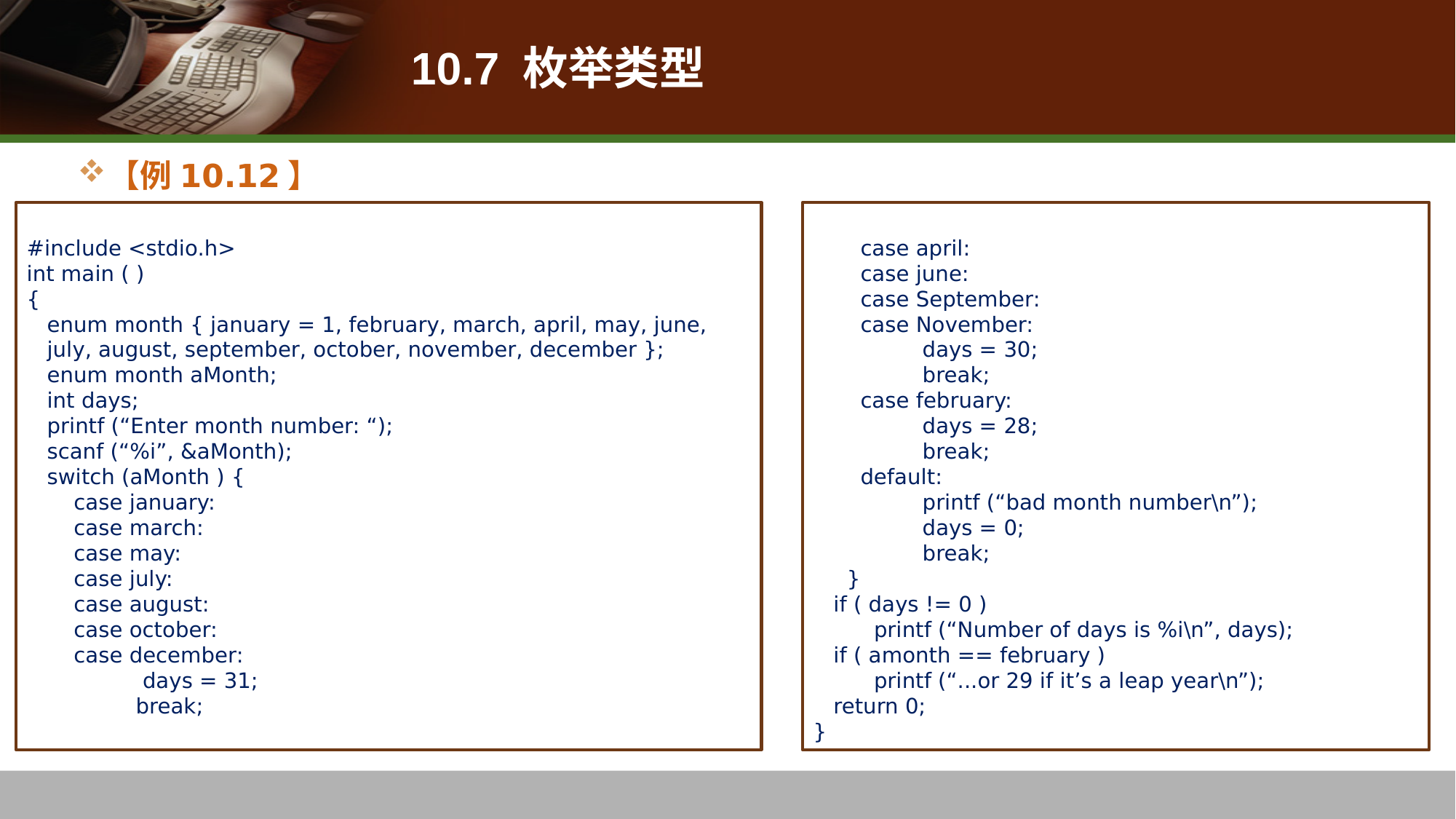

# 10.7 枚举类型
【例10.12】

       case april:
       case june:
       case September:
       case November:
        	days = 30;
        	break;
       case february:
        	days = 28;
        	break;
       default:
       	printf (“bad month number\n”);
       	days = 0;
       	break;
     }
   if ( days != 0 )
         printf (“Number of days is %i\n”, days);
   if ( amonth == february )
         printf (“...or 29 if it’s a leap year\n”);
   return 0;
}
#include <stdio.h>
int main ( )
{
   enum month { january = 1, february, march, april, may, june,
   july, august, september, october, november, december };
   enum month aMonth;
   int days;
   printf (“Enter month number: “);
   scanf (“%i”, &aMonth);
   switch (aMonth ) {
       case january:
       case march:
       case may:
       case july:
       case august:
       case october:
       case december:
       	 days = 31;
        	break;